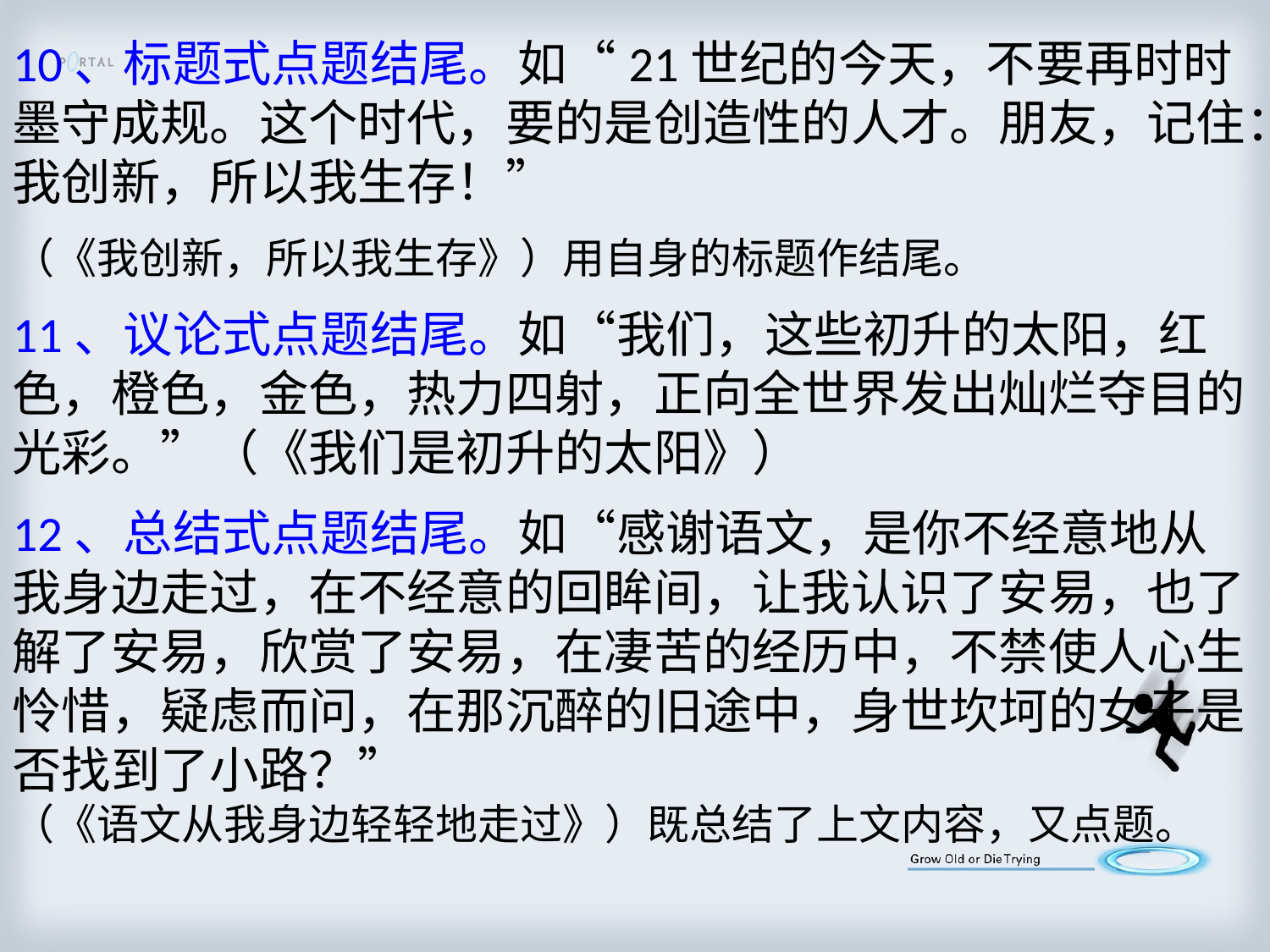

10、标题式点题结尾。如“21世纪的今天，不要再时时墨守成规。这个时代，要的是创造性的人才。朋友，记住：我创新，所以我生存！”
（《我创新，所以我生存》）用自身的标题作结尾。
11、议论式点题结尾。如“我们，这些初升的太阳，红色，橙色，金色，热力四射，正向全世界发出灿烂夺目的光彩。”（《我们是初升的太阳》）
12、总结式点题结尾。如“感谢语文，是你不经意地从我身边走过，在不经意的回眸间，让我认识了安易，也了解了安易，欣赏了安易，在凄苦的经历中，不禁使人心生怜惜，疑虑而问，在那沉醉的旧途中，身世坎坷的女子是否找到了小路？”
（《语文从我身边轻轻地走过》）既总结了上文内容，又点题。